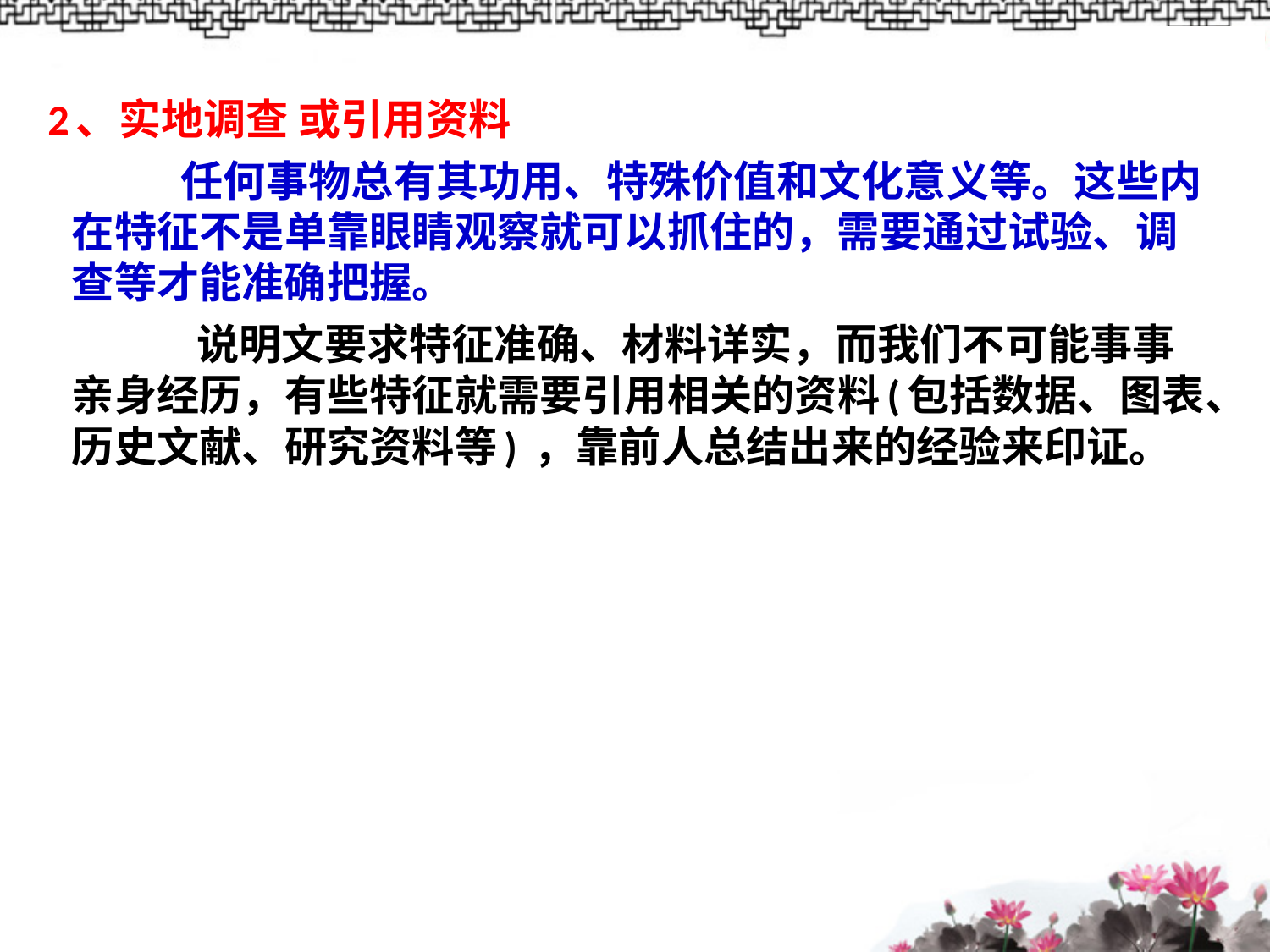

2、实地调查 或引用资料
             任何事物总有其功用、特殊价值和文化意义等。这些内在特征不是单靠眼睛观察就可以抓住的，需要通过试验、调查等才能准确把握。
            说明文要求特征准确、材料详实，而我们不可能事事亲身经历，有些特征就需要引用相关的资料(包括数据、图表、历史文献、研究资料等) ，靠前人总结出来的经验来印证。